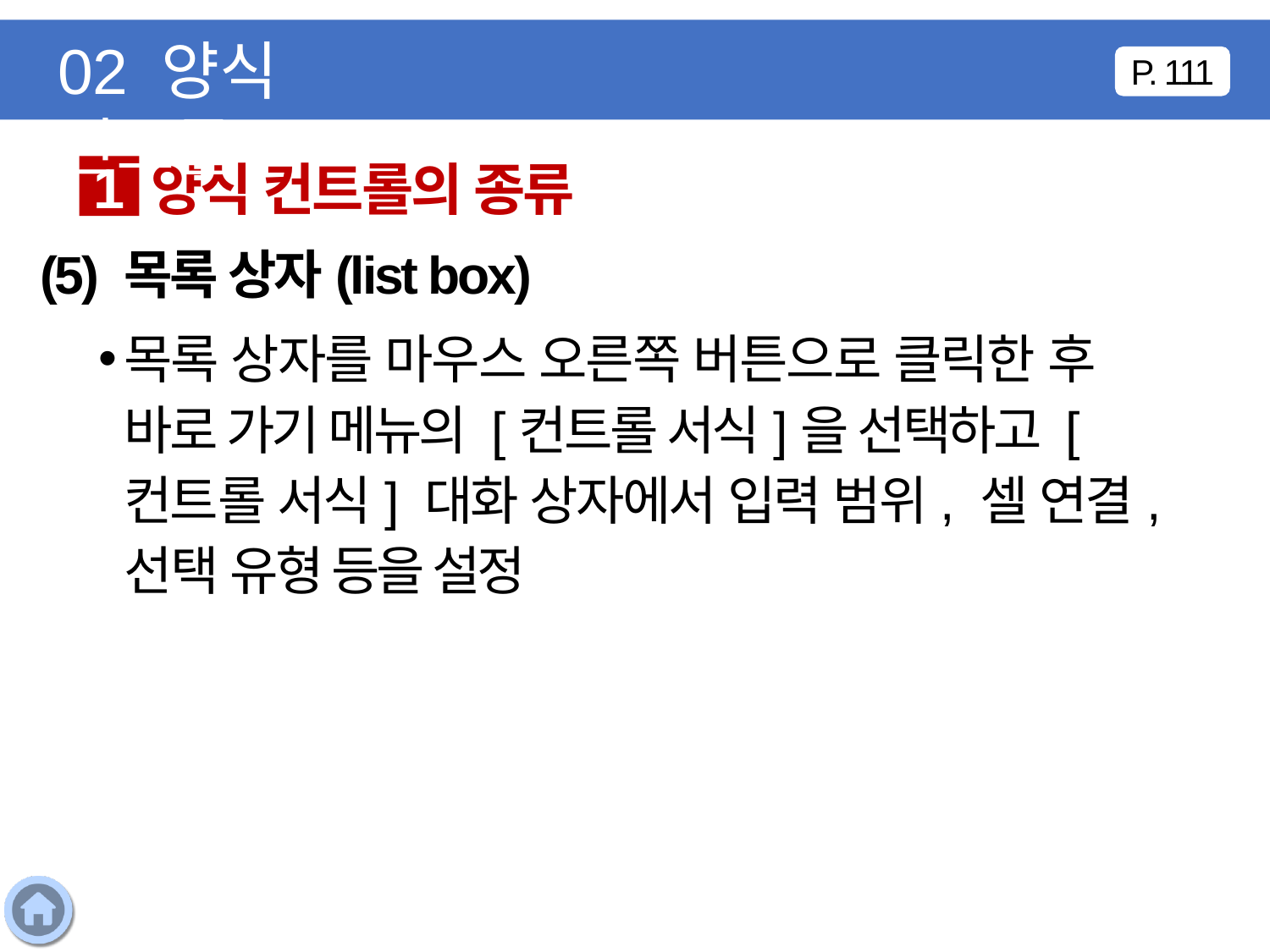

02 양식 컨트롤
P. 111
양식 컨트롤의 종류
1
(5) 목록 상자(list box)
목록 상자를 마우스 오른쪽 버튼으로 클릭한 후 바로 가기 메뉴의 [컨트롤 서식]을 선택하고 [컨트롤 서식] 대화 상자에서 입력 범위, 셀 연결, 선택 유형 등을 설정